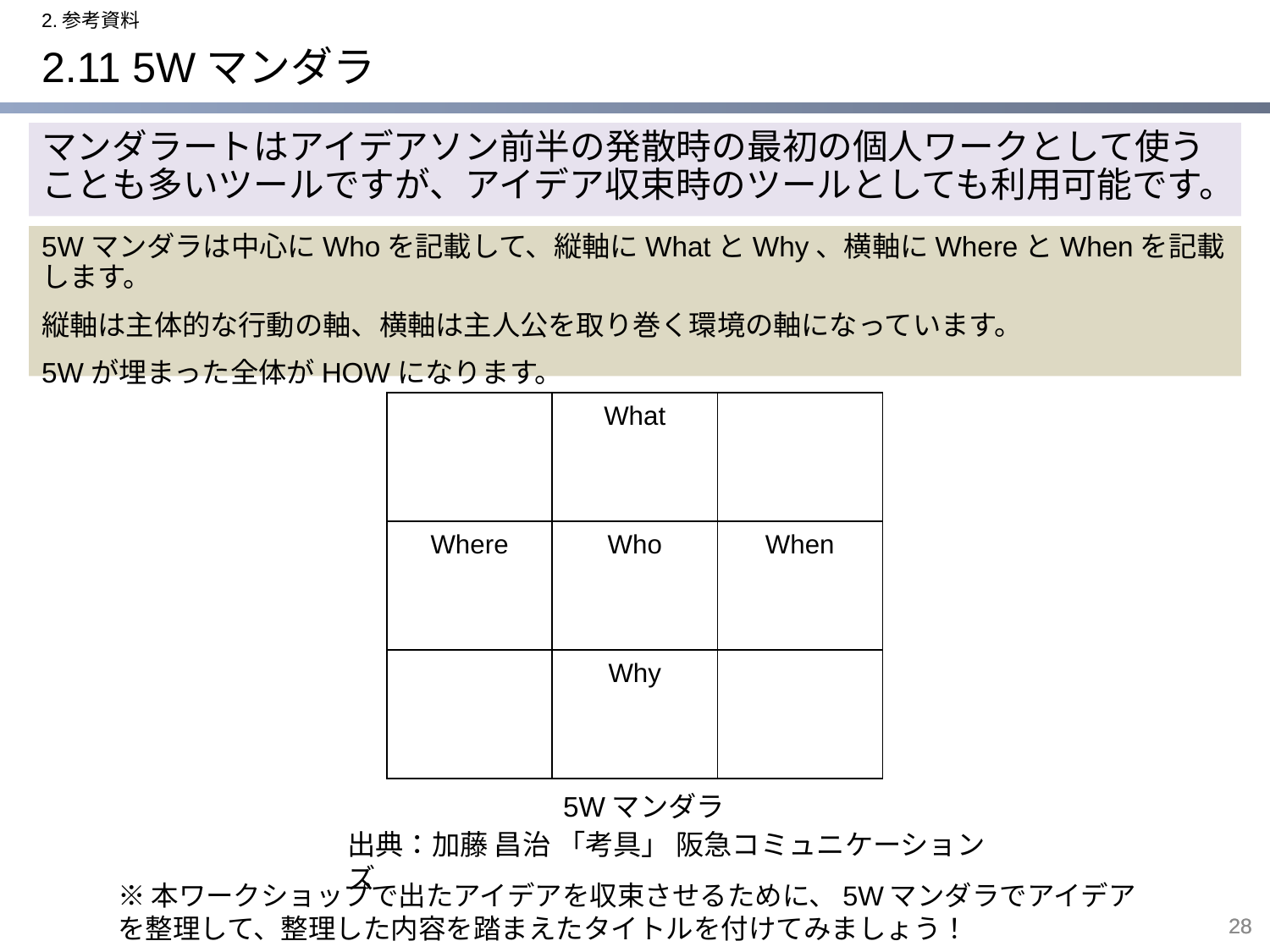

2.参考資料
# 2.11 5Wマンダラ
マンダラートはアイデアソン前半の発散時の最初の個人ワークとして使うことも多いツールですが、アイデア収束時のツールとしても利用可能です。
5Wマンダラは中心にWhoを記載して、縦軸にWhatとWhy、横軸にWhereとWhenを記載します。
縦軸は主体的な行動の軸、横軸は主人公を取り巻く環境の軸になっています。
5Wが埋まった全体がHOWになります。
|  | What |  |
| --- | --- | --- |
| Where | Who | When |
|  | Why |  |
5Wマンダラ
出典：加藤 昌治 「考具」 阪急コミュニケーションズ
※本ワークショップで出たアイデアを収束させるために、5Wマンダラでアイデアを整理して、整理した内容を踏まえたタイトルを付けてみましょう！
28